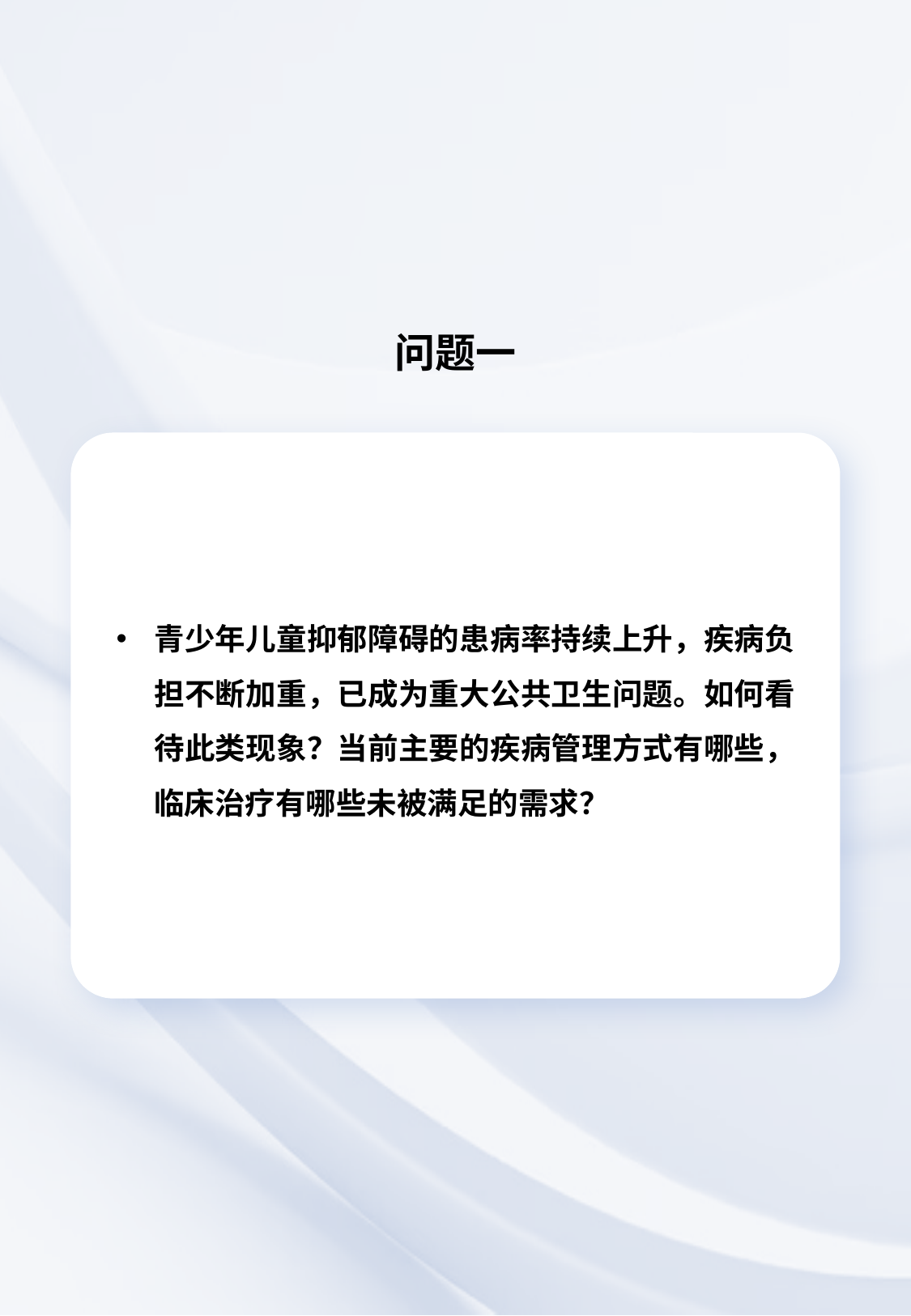

问题一

青少年儿童抑郁障碍的患病率持续上升，疾病负担不断加重，已成为重大公共卫生问题。如何看待此类现象？当前主要的疾病管理方式有哪些，临床治疗有哪些未被满足的需求？